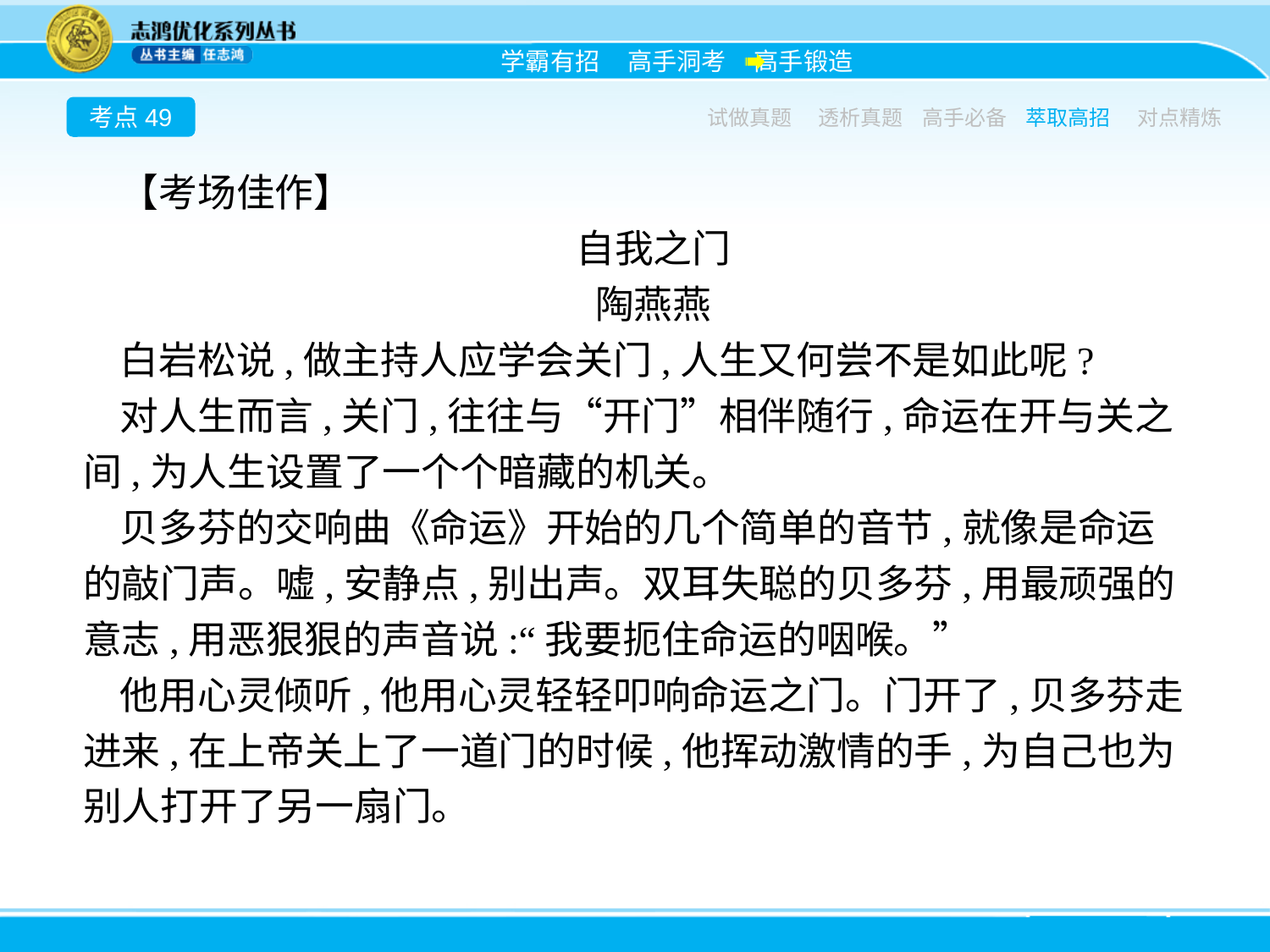

考点49
试做真题
透析真题
高手必备
萃取高招
对点精炼
【考场佳作】
自我之门
陶燕燕
白岩松说,做主持人应学会关门,人生又何尝不是如此呢?
对人生而言,关门,往往与“开门”相伴随行,命运在开与关之间,为人生设置了一个个暗藏的机关。
贝多芬的交响曲《命运》开始的几个简单的音节,就像是命运的敲门声。嘘,安静点,别出声。双耳失聪的贝多芬,用最顽强的意志,用恶狠狠的声音说:“我要扼住命运的咽喉。”
他用心灵倾听,他用心灵轻轻叩响命运之门。门开了,贝多芬走进来,在上帝关上了一道门的时候,他挥动激情的手,为自己也为别人打开了另一扇门。